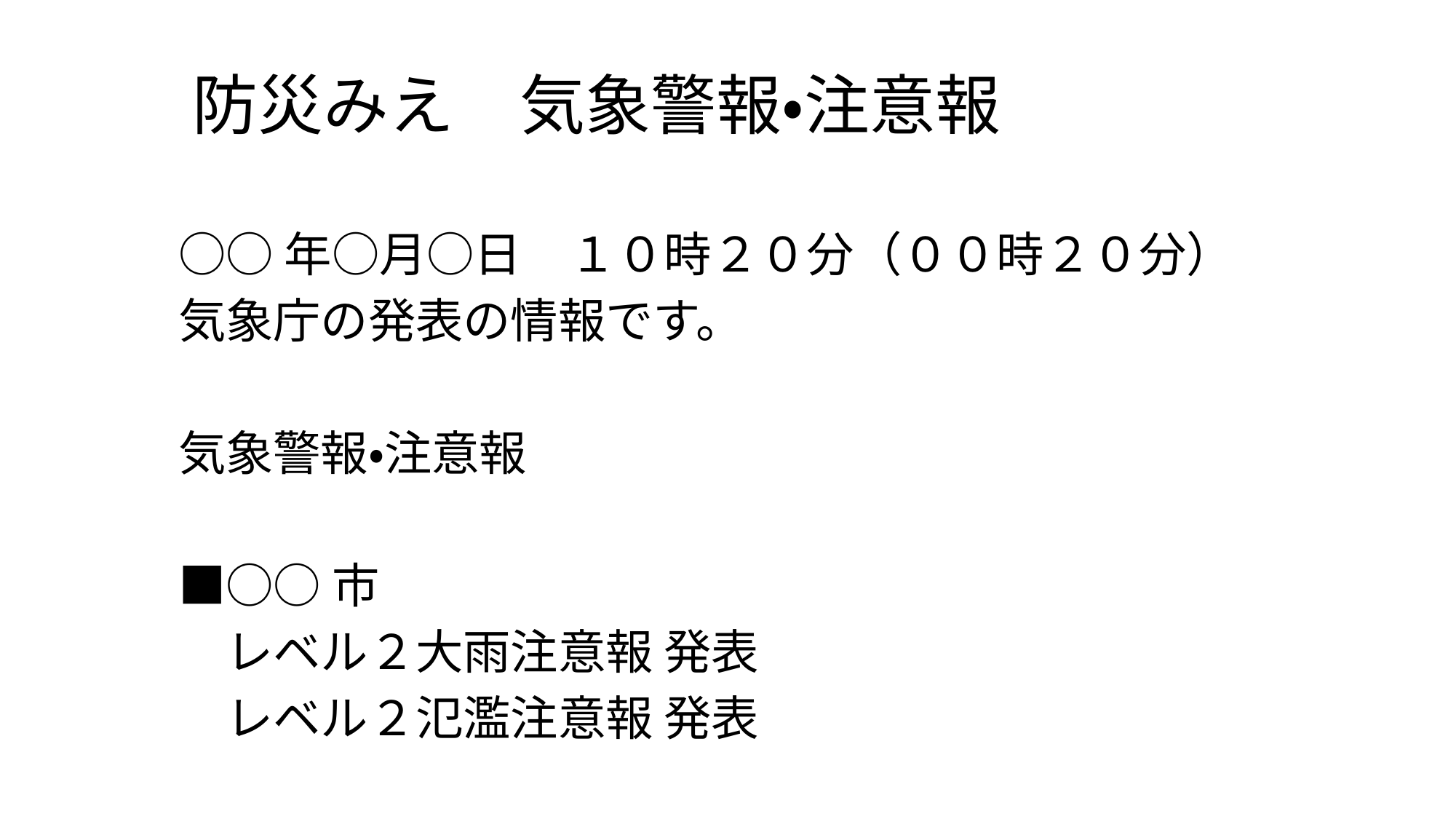

# 防災みえ　気象警報・注意報
○○年○月○日　１０時２０分（００時２０分）
気象庁の発表の情報です。

気象警報・注意報

■○○市
　レベル２大雨注意報 発表
　レベル２氾濫注意報 発表